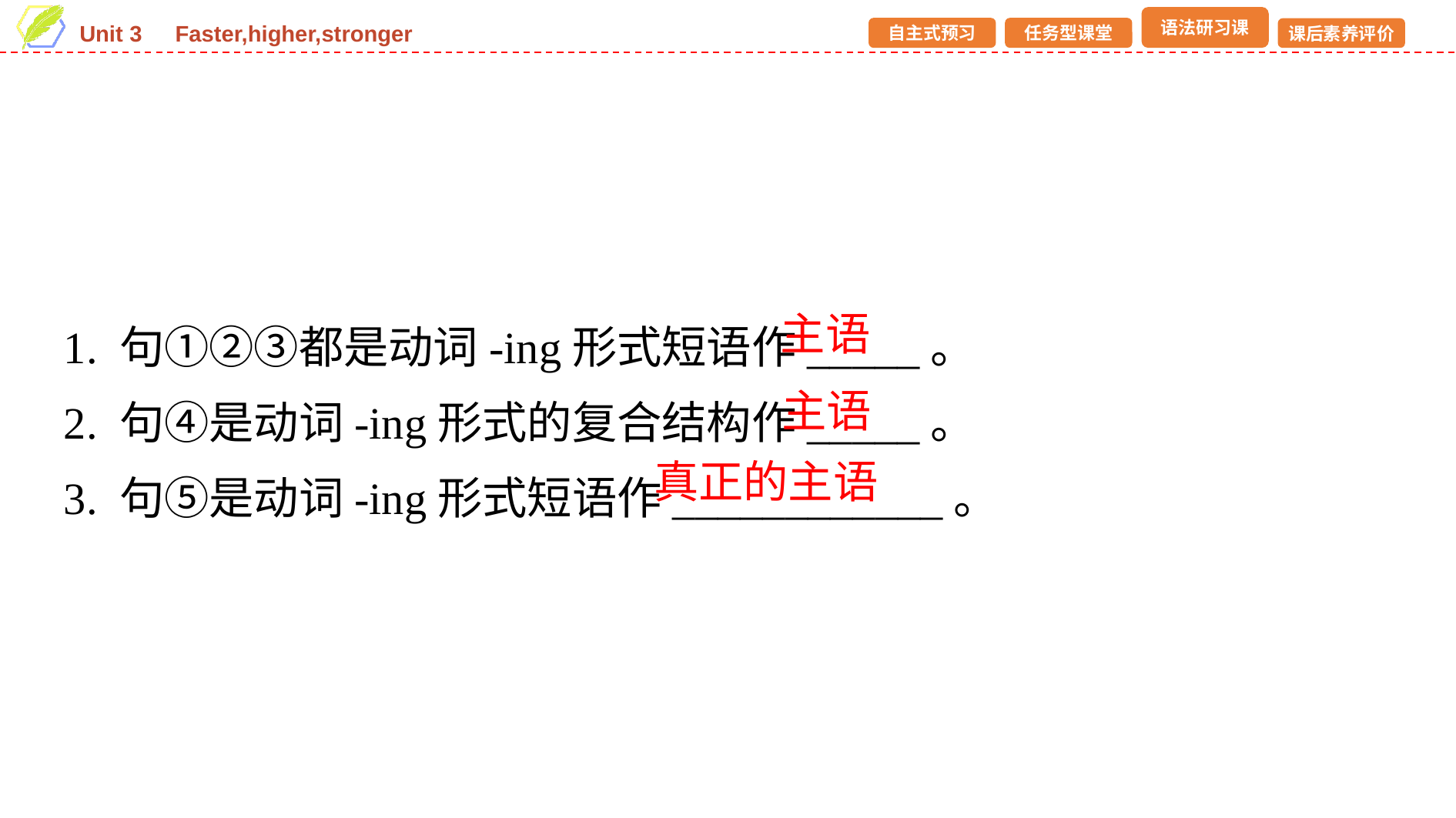

1. 句①②③都是动词-ing形式短语作_____。
2. 句④是动词-ing形式的复合结构作_____。
3. 句⑤是动词-ing形式短语作____________。
主语
主语
真正的主语